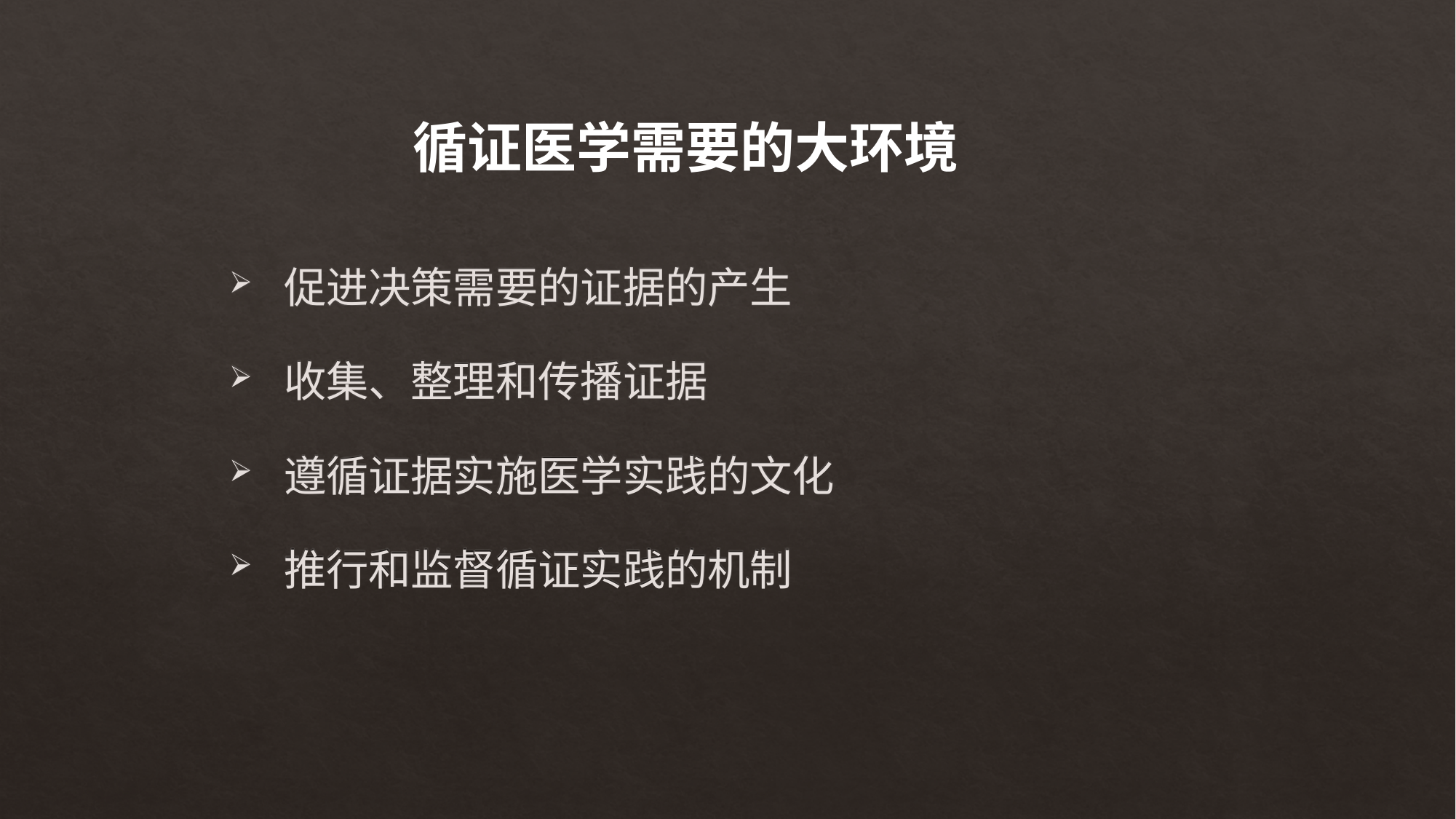

循证医学需要的大环境
促进决策需要的证据的产生
收集、整理和传播证据
遵循证据实施医学实践的文化
推行和监督循证实践的机制